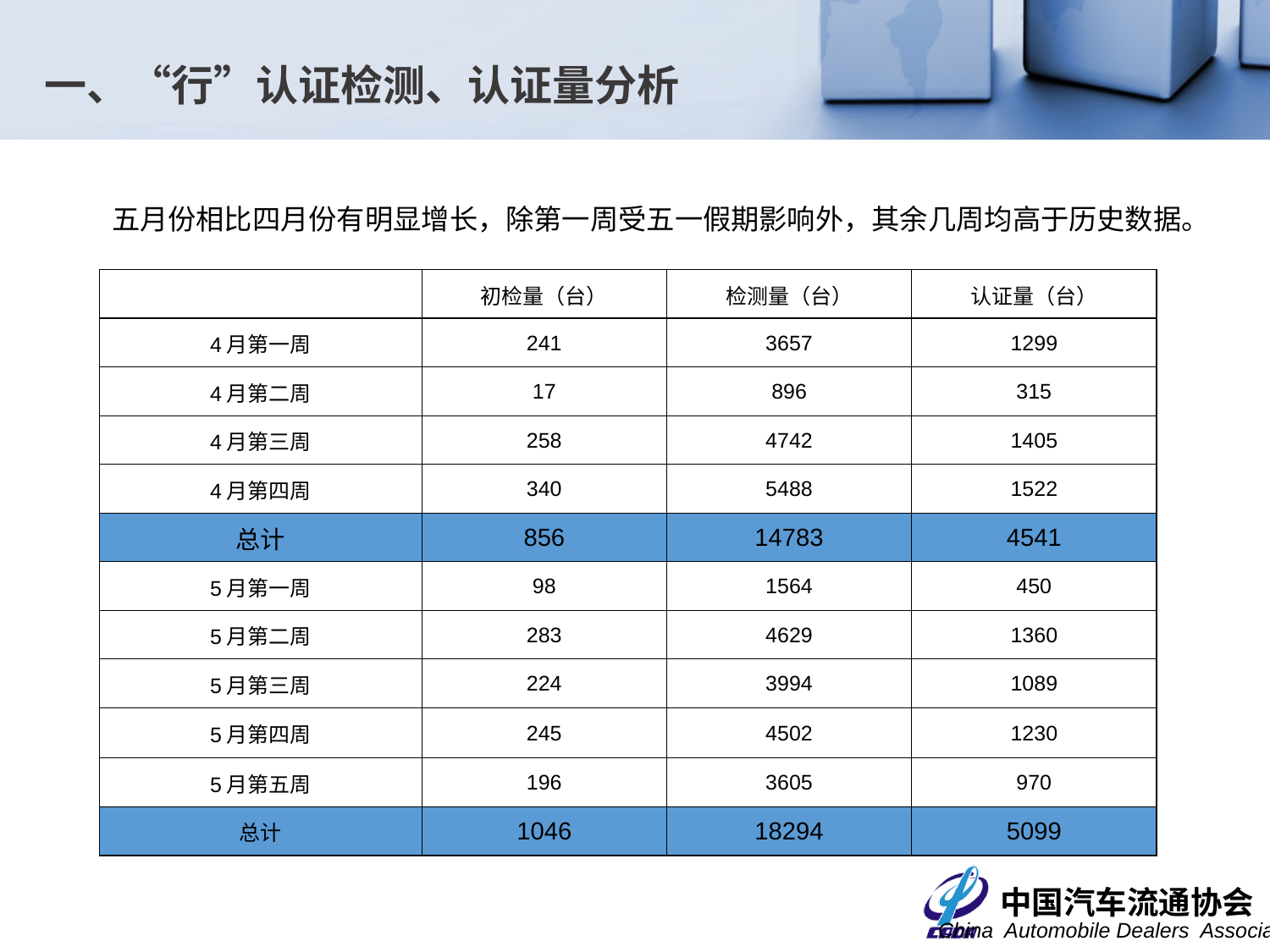

一、“行”认证检测、认证量分析
五月份相比四月份有明显增长，除第一周受五一假期影响外，其余几周均高于历史数据。
|  | 初检量（台） | 检测量（台） | 认证量（台） |
| --- | --- | --- | --- |
| 4月第一周 | 241 | 3657 | 1299 |
| 4月第二周 | 17 | 896 | 315 |
| 4月第三周 | 258 | 4742 | 1405 |
| 4月第四周 | 340 | 5488 | 1522 |
| 总计 | 856 | 14783 | 4541 |
| 5月第一周 | 98 | 1564 | 450 |
| 5月第二周 | 283 | 4629 | 1360 |
| 5月第三周 | 224 | 3994 | 1089 |
| 5月第四周 | 245 | 4502 | 1230 |
| 5月第五周 | 196 | 3605 | 970 |
| 总计 | 1046 | 18294 | 5099 |